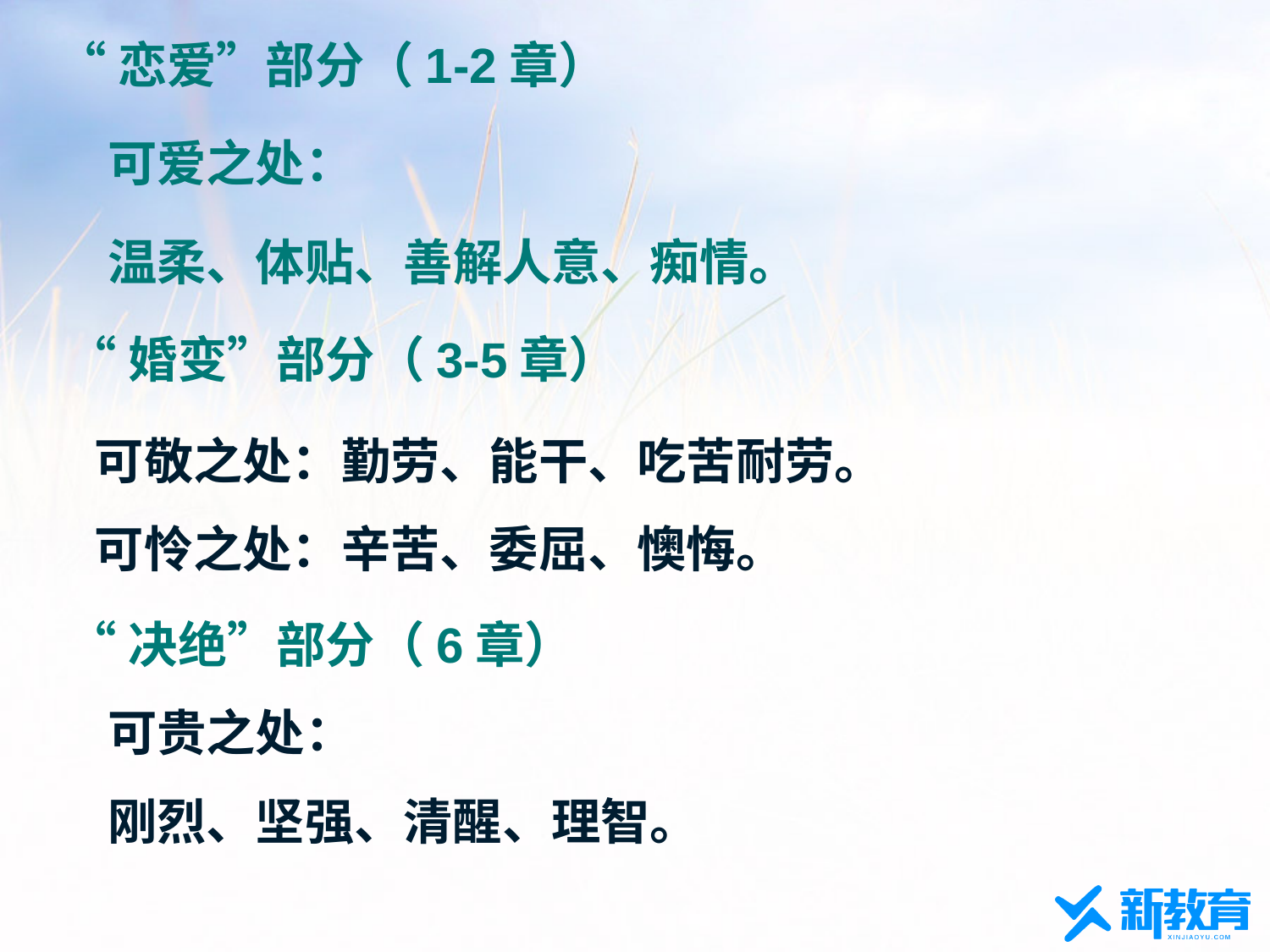

“恋爱”部分（1-2章）
可爱之处：
温柔、体贴、善解人意、痴情。
“婚变”部分（3-5章）
可敬之处：勤劳、能干、吃苦耐劳。
可怜之处：辛苦、委屈、懊悔。
“决绝”部分（6章）
可贵之处：
刚烈、坚强、清醒、理智。